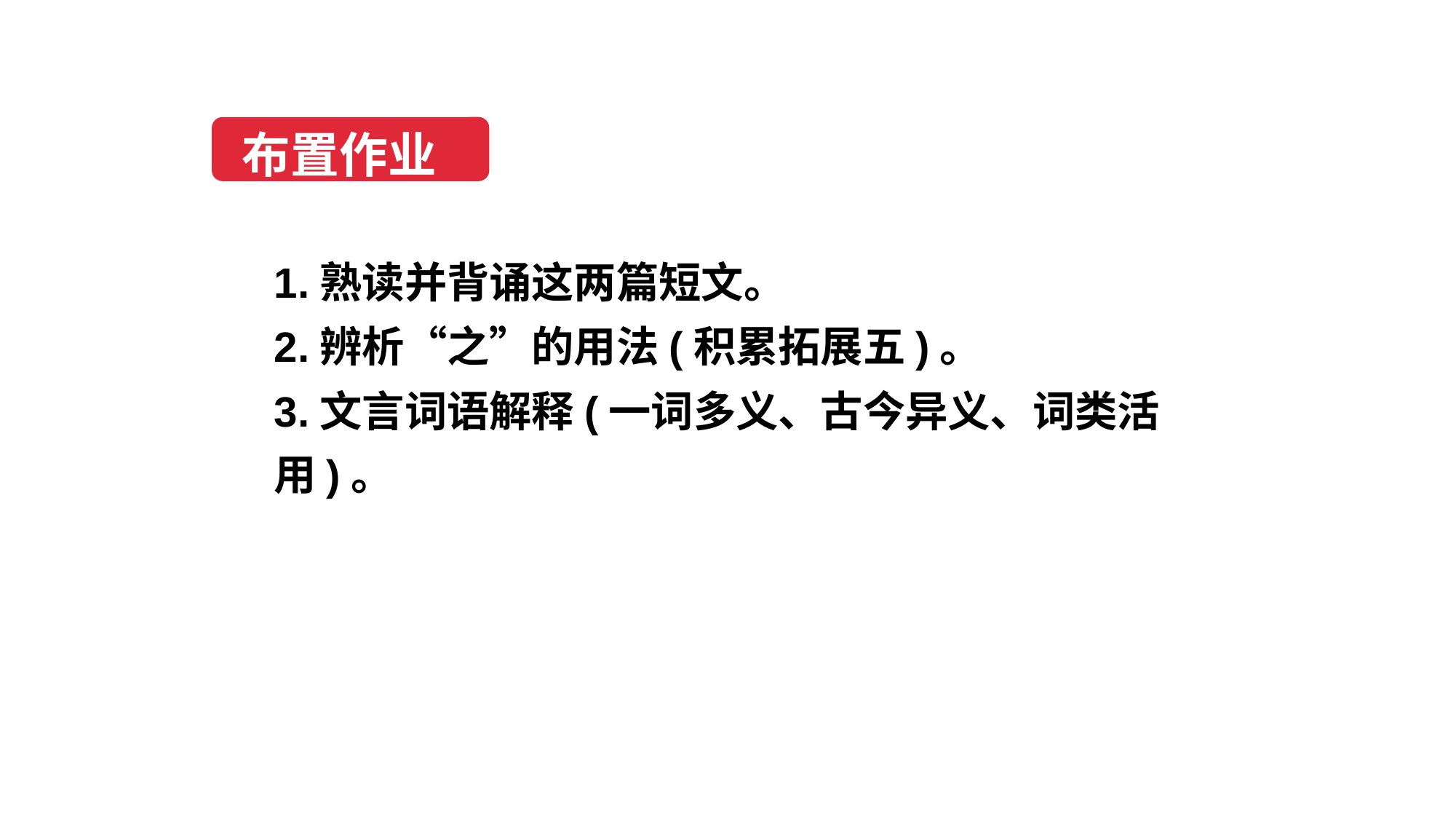

布置作业
1.熟读并背诵这两篇短文。
2.辨析“之”的用法(积累拓展五)。
3.文言词语解释(一词多义、古今异义、词类活用)。